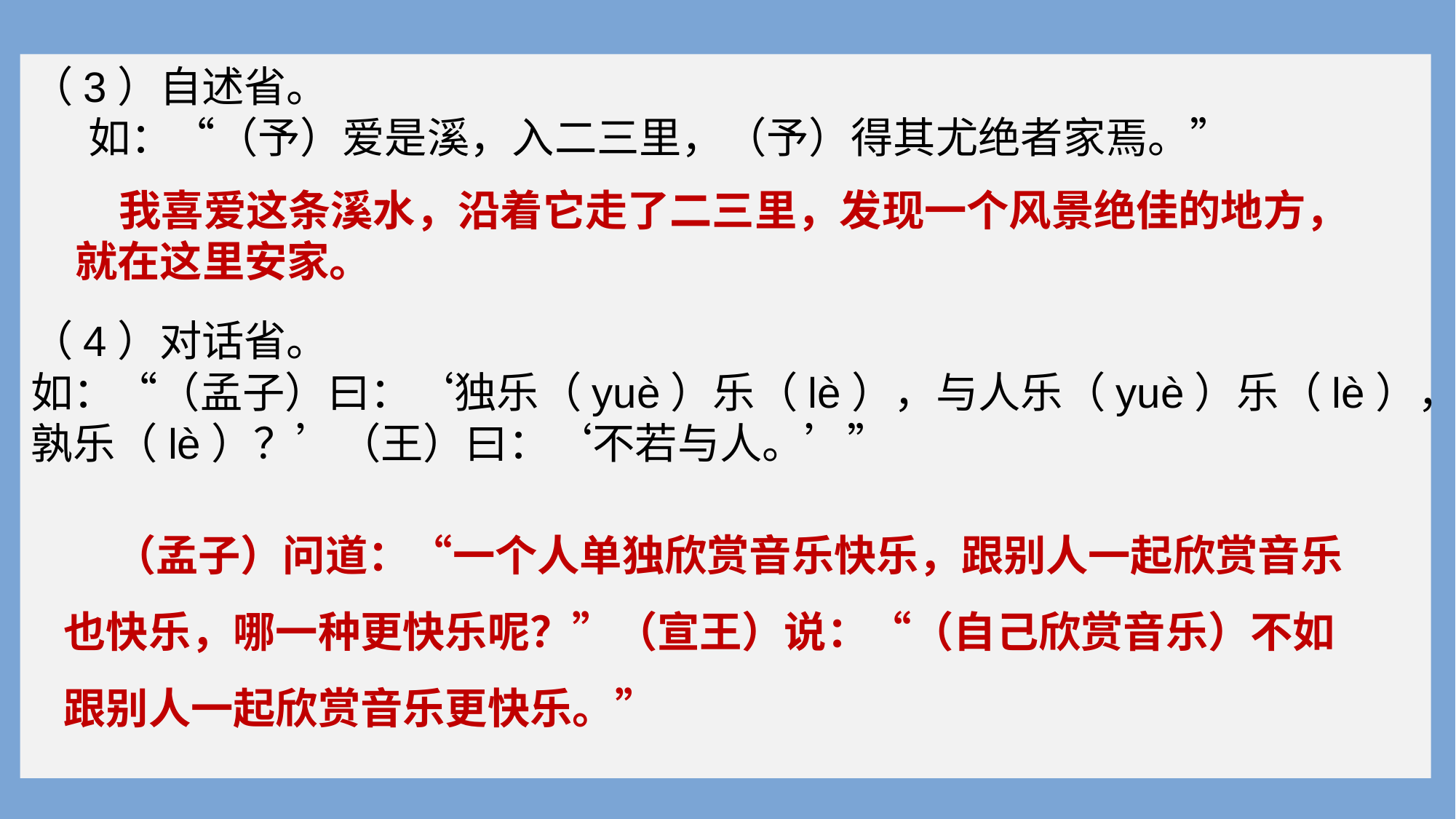

（3）自述省。
     如：“（予）爱是溪，入二三里，（予）得其尤绝者家焉。”

（4）对话省。
如：“（孟子）曰：‘独乐（yuè）乐（lè），与人乐（yuè）乐（lè），孰乐（lè）？’（王）曰：‘不若与人。’”

      我喜爱这条溪水，沿着它走了二三里，发现一个风景绝佳的地方，就在这里安家。
     （孟子）问道：“一个人单独欣赏音乐快乐，跟别人一起欣赏音乐也快乐，哪一种更快乐呢？”（宣王）说：“（自己欣赏音乐）不如跟别人一起欣赏音乐更快乐。”